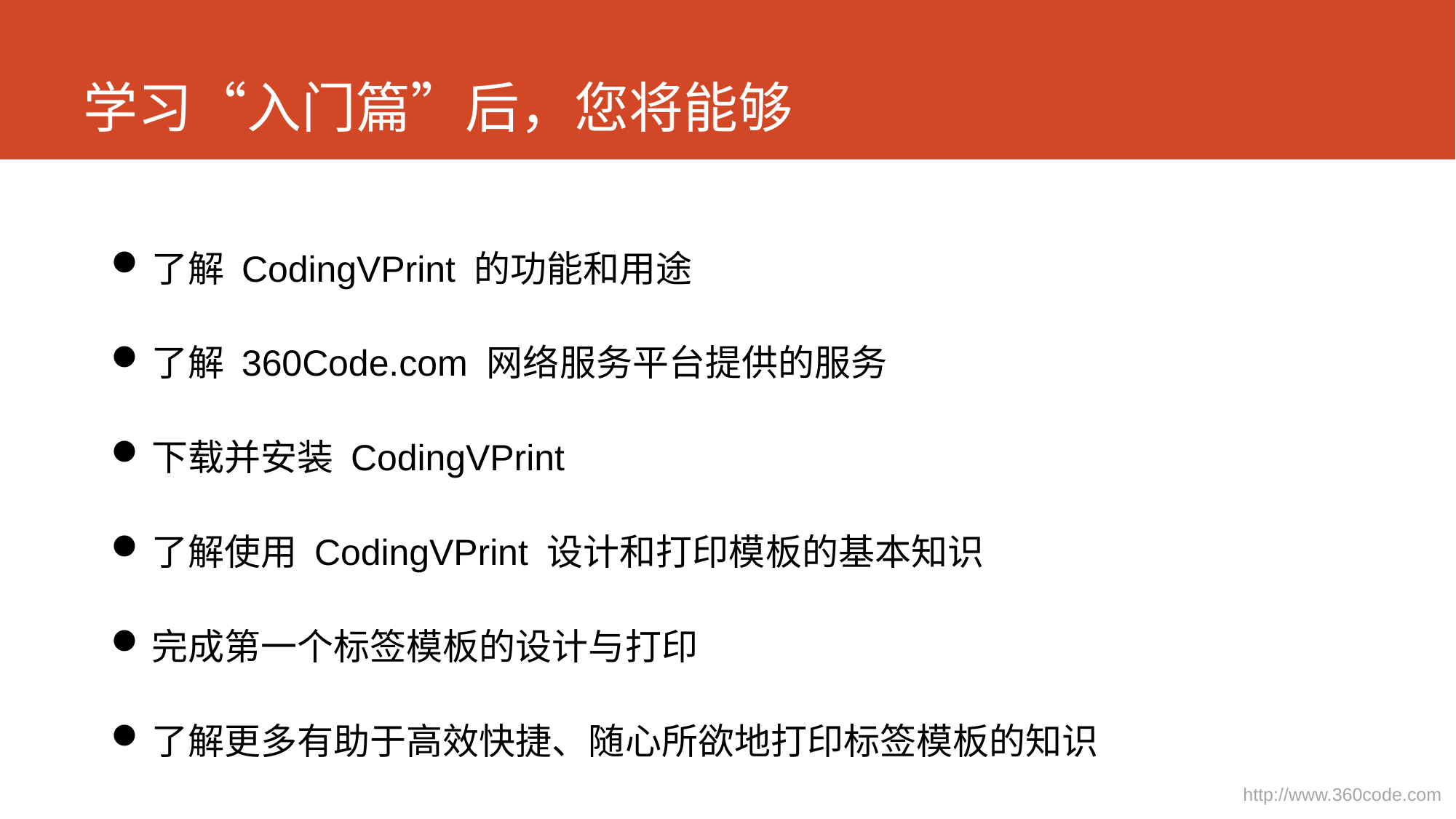

# 学习“入门篇”后，您将能够
了解 CodingVPrint 的功能和用途
了解 360Code.com 网络服务平台提供的服务
下载并安装 CodingVPrint
了解使用 CodingVPrint 设计和打印模板的基本知识
完成第一个标签模板的设计与打印
了解更多有助于高效快捷、随心所欲地打印标签模板的知识